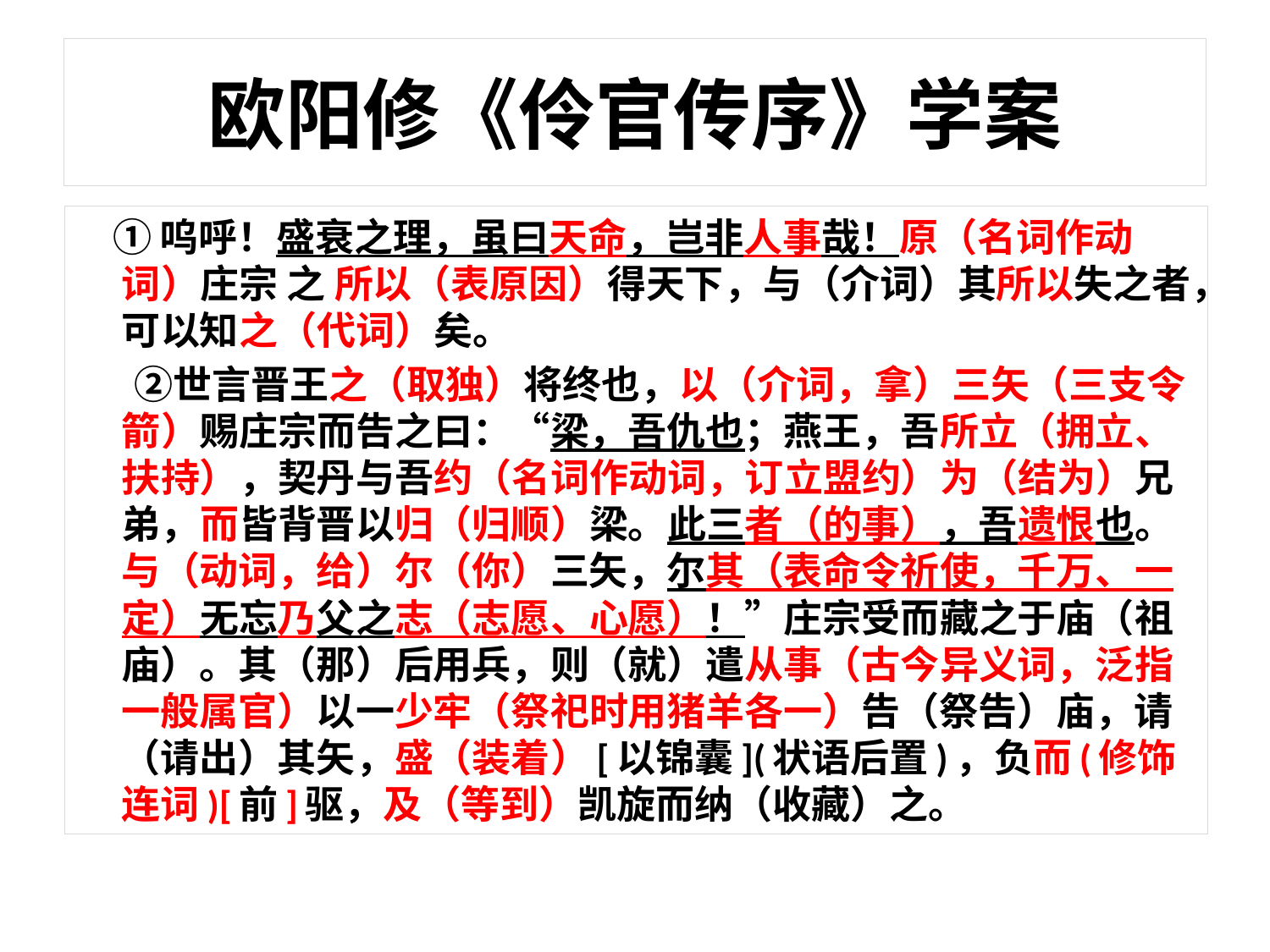

# 欧阳修《伶官传序》学案
    ①呜呼！盛衰之理，虽曰天命，岂非人事哉！原（名词作动词）庄宗 之 所以（表原因）得天下，与（介词）其所以失之者，可以知之（代词）矣。
　  ②世言晋王之（取独）将终也，以（介词，拿）三矢（三支令箭）赐庄宗而告之曰：“梁，吾仇也；燕王，吾所立（拥立、扶持），契丹与吾约（名词作动词，订立盟约）为（结为）兄弟，而皆背晋以归（归顺）梁。此三者（的事），吾遗恨也。与（动词，给）尔（你）三矢，尔其（表命令祈使，千万、一定）无忘乃父之志（志愿、心愿）！”庄宗受而藏之于庙（祖庙）。其（那）后用兵，则（就）遣从事（古今异义词，泛指一般属官）以一少牢（祭祀时用猪羊各一）告（祭告）庙，请（请出）其矢，盛（装着）[以锦囊](状语后置)，负而(修饰连词)[前]驱，及（等到）凯旋而纳（收藏）之。